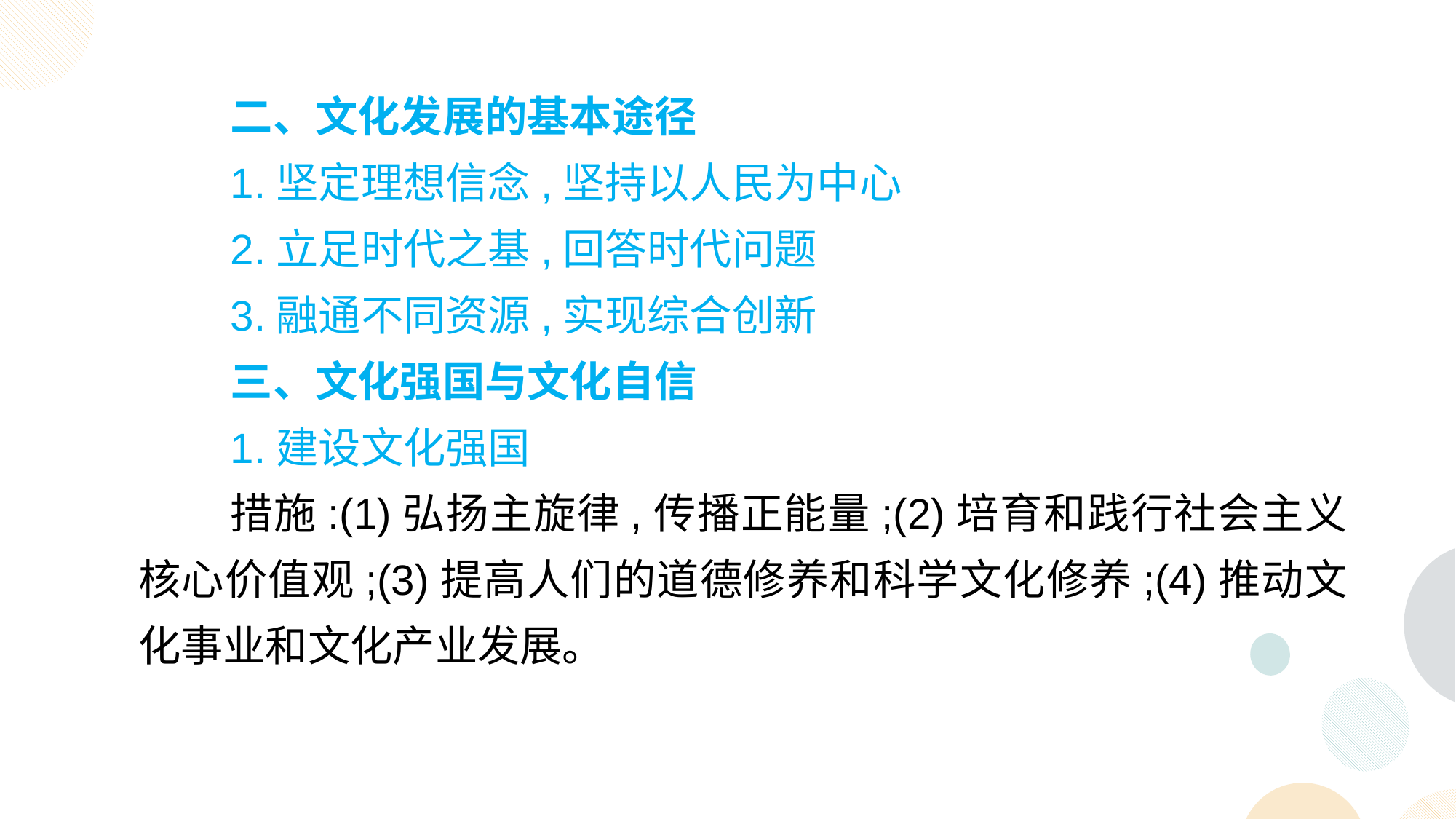

二、文化发展的基本途径
1.坚定理想信念,坚持以人民为中心
2.立足时代之基,回答时代问题
3.融通不同资源,实现综合创新
三、文化强国与文化自信
1.建设文化强国
措施:(1)弘扬主旋律,传播正能量;(2)培育和践行社会主义核心价值观;(3)提高人们的道德修养和科学文化修养;(4)推动文化事业和文化产业发展。